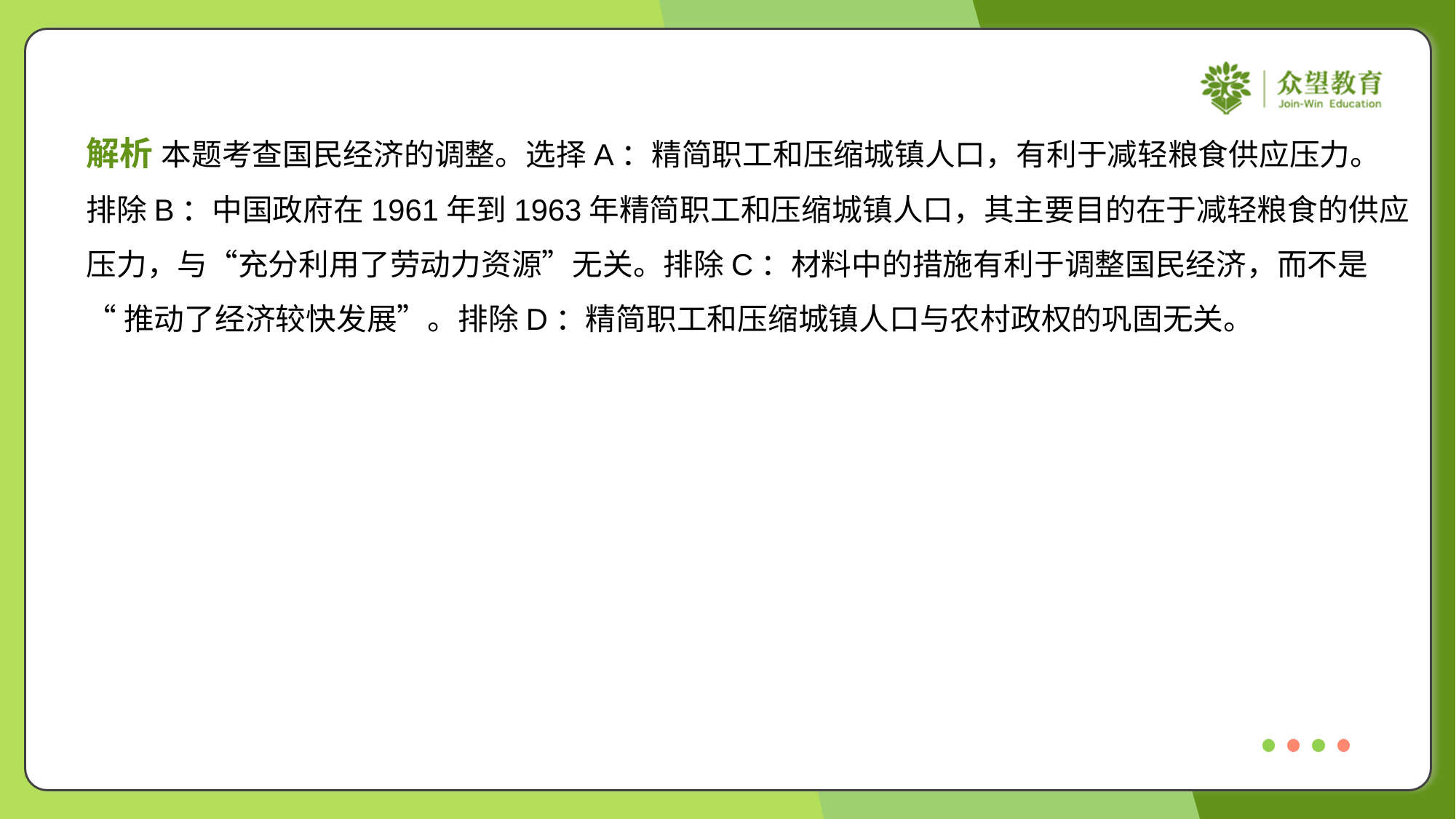

解析 本题考查国民经济的调整。选择A：精简职工和压缩城镇人口，有利于减轻粮食供应压力。
排除B：中国政府在1961年到1963年精简职工和压缩城镇人口，其主要目的在于减轻粮食的供应
压力，与“充分利用了劳动力资源”无关。排除C：材料中的措施有利于调整国民经济，而不是
“推动了经济较快发展”。排除D：精简职工和压缩城镇人口与农村政权的巩固无关。